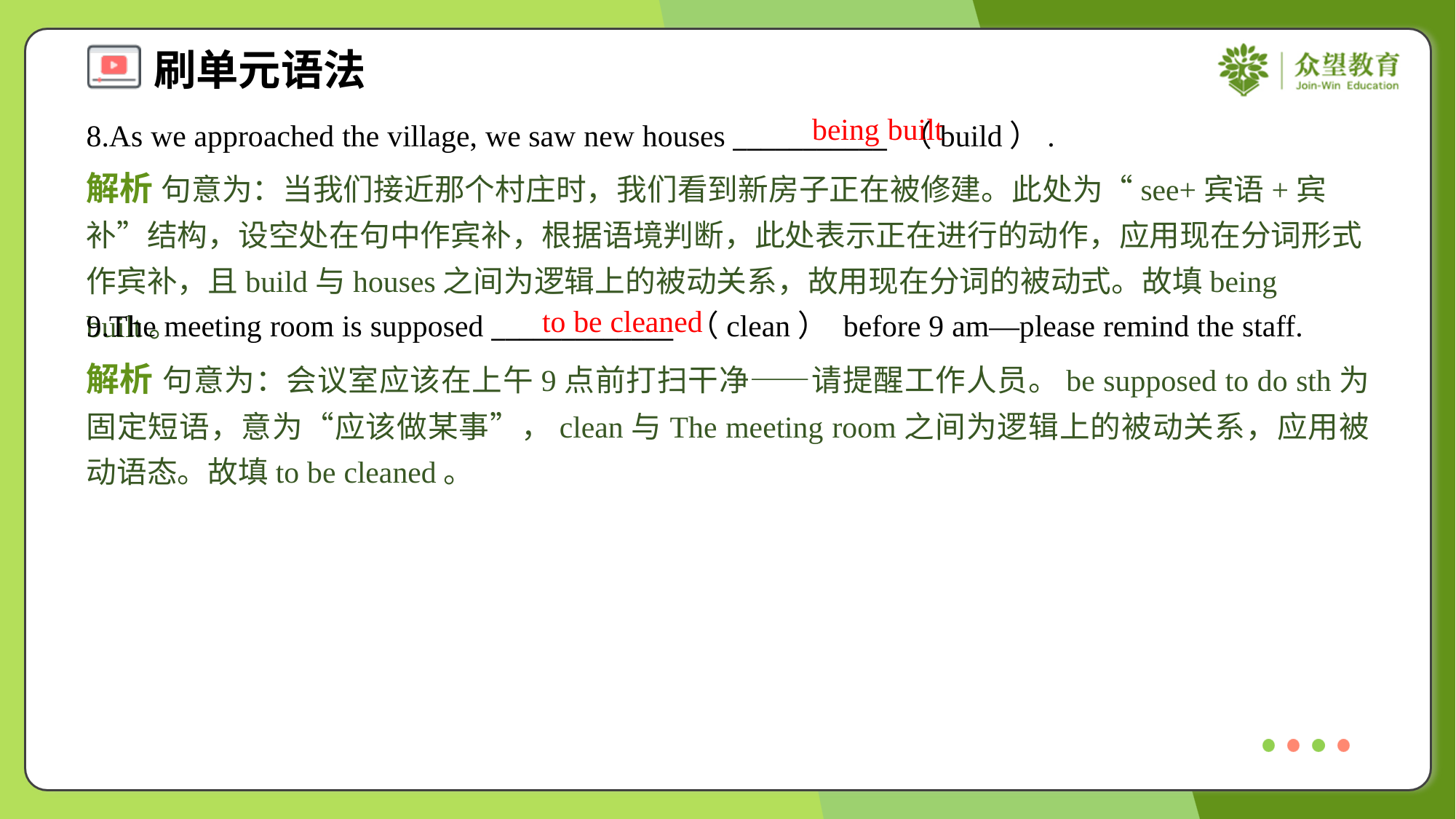

being built
8.As we approached the village, we saw new houses ___________ （build）.
解析 句意为：当我们接近那个村庄时，我们看到新房子正在被修建。此处为“see+宾语+宾补”结构，设空处在句中作宾补，根据语境判断，此处表示正在进行的动作，应用现在分词形式作宾补，且build与houses之间为逻辑上的被动关系，故用现在分词的被动式。故填being built。
to be cleaned
9.The meeting room is supposed _____________ （clean） before 9 am—please remind the staff.
解析 句意为：会议室应该在上午9点前打扫干净——请提醒工作人员。be supposed to do sth为固定短语，意为“应该做某事”，clean与The meeting room之间为逻辑上的被动关系，应用被动语态。故填to be cleaned。